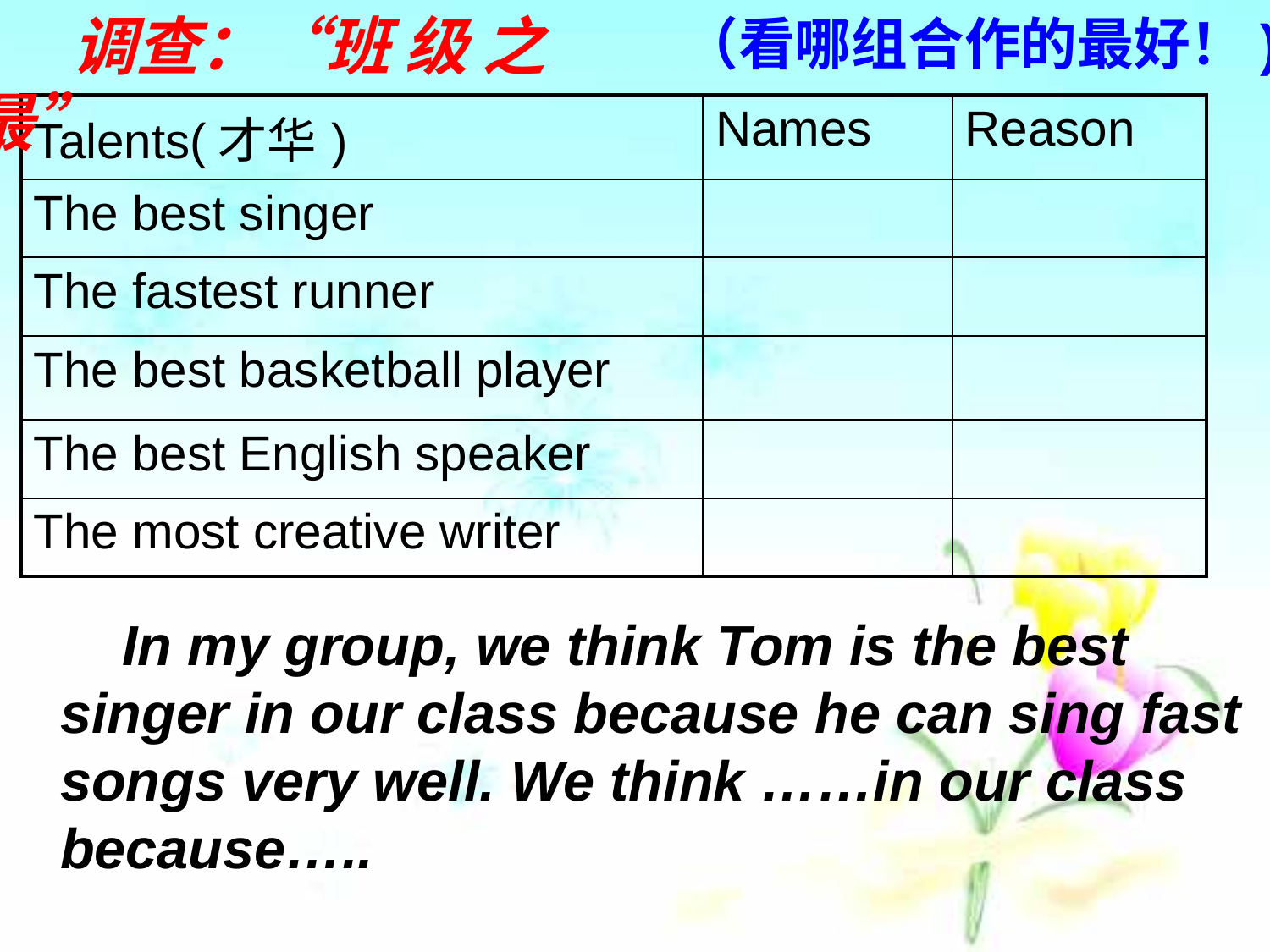

调查：“班 级 之 最”
（看哪组合作的最好！)
| Talents(才华) | Names | Reason |
| --- | --- | --- |
| The best singer |  |  |
| The fastest runner |  |  |
| The best basketball player |  |  |
| The best English speaker |  |  |
| The most creative writer |  |  |
       In my group, we think Tom is the best singer in our class because he can sing fast songs very well. We think ……in our class because…..